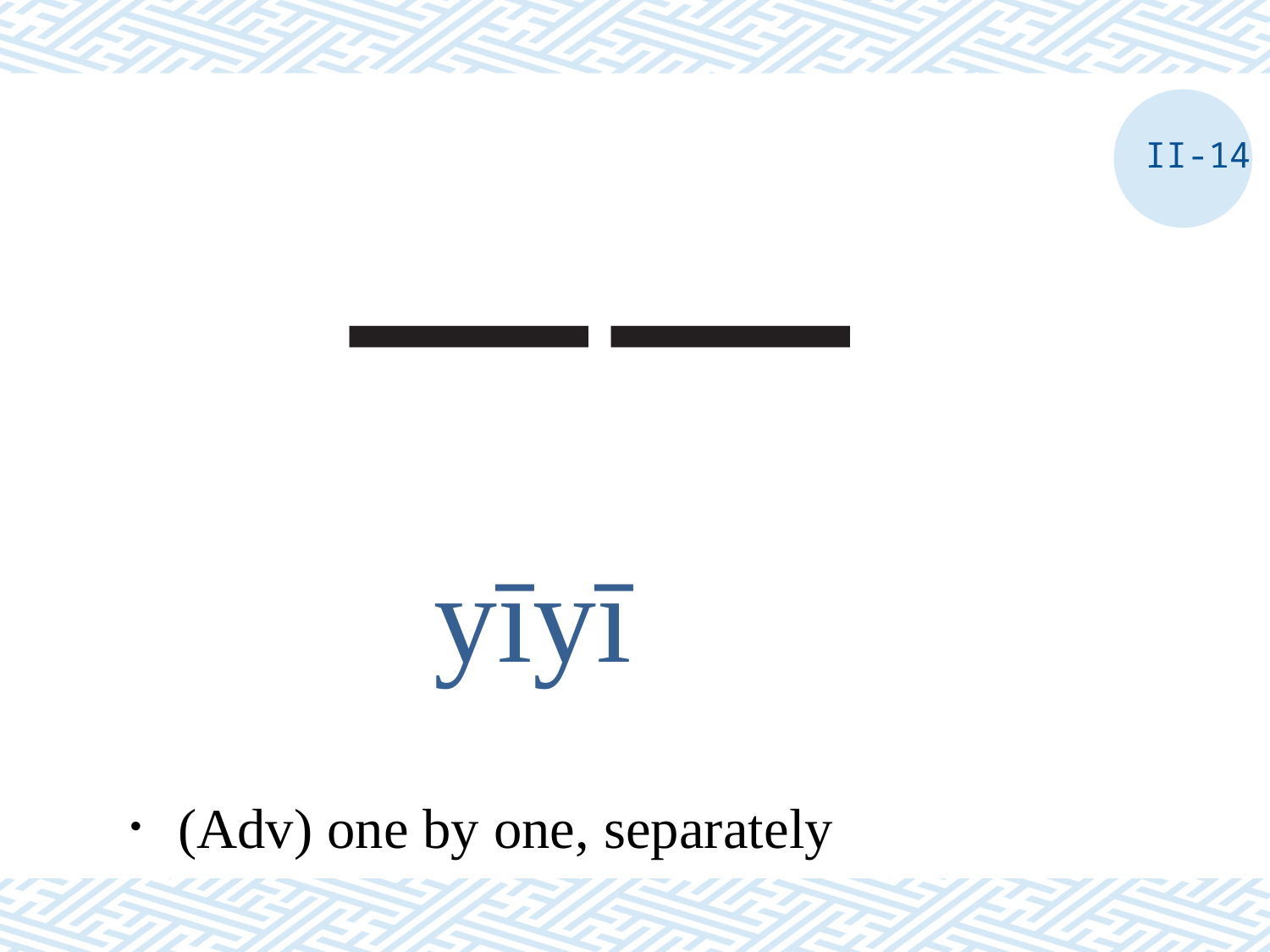

II-14

# 一一
yīyī
．(Adv) one by one, separately